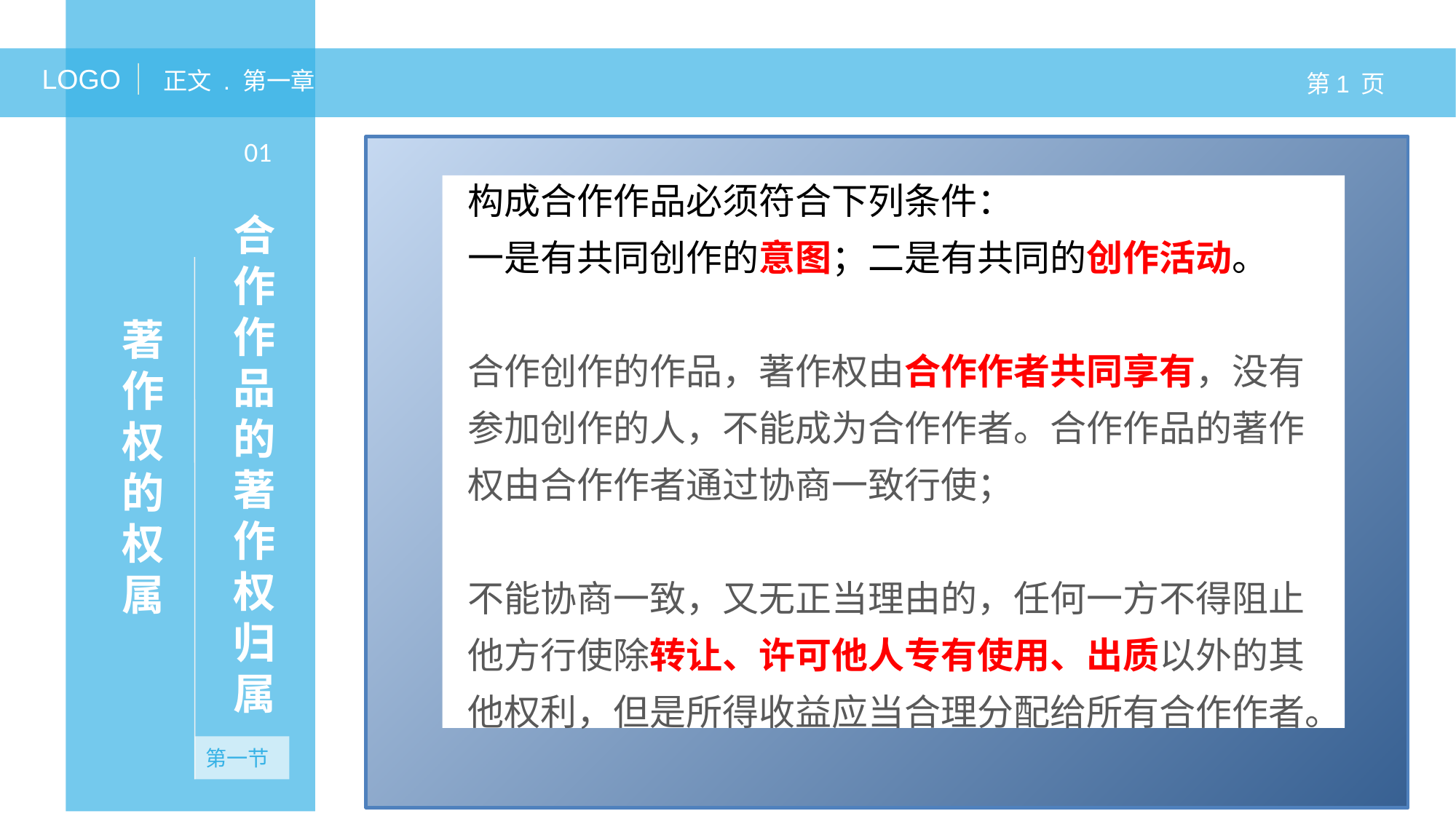

LOGO
正文 . 第一章

第1 页
01

构成合作作品必须符合下列条件：
一是有共同创作的意图；二是有共同的创作活动。

合作创作的作品，著作权由合作作者共同享有，没有参加创作的人，不能成为合作作者。合作作品的著作权由合作作者通过协商一致行使；

不能协商一致，又无正当理由的，任何一方不得阻止他方行使除转让、许可他人专有使用、出质以外的其他权利，但是所得收益应当合理分配给所有合作作者。

合作作品的著作权归属

著作权的权属

第一节